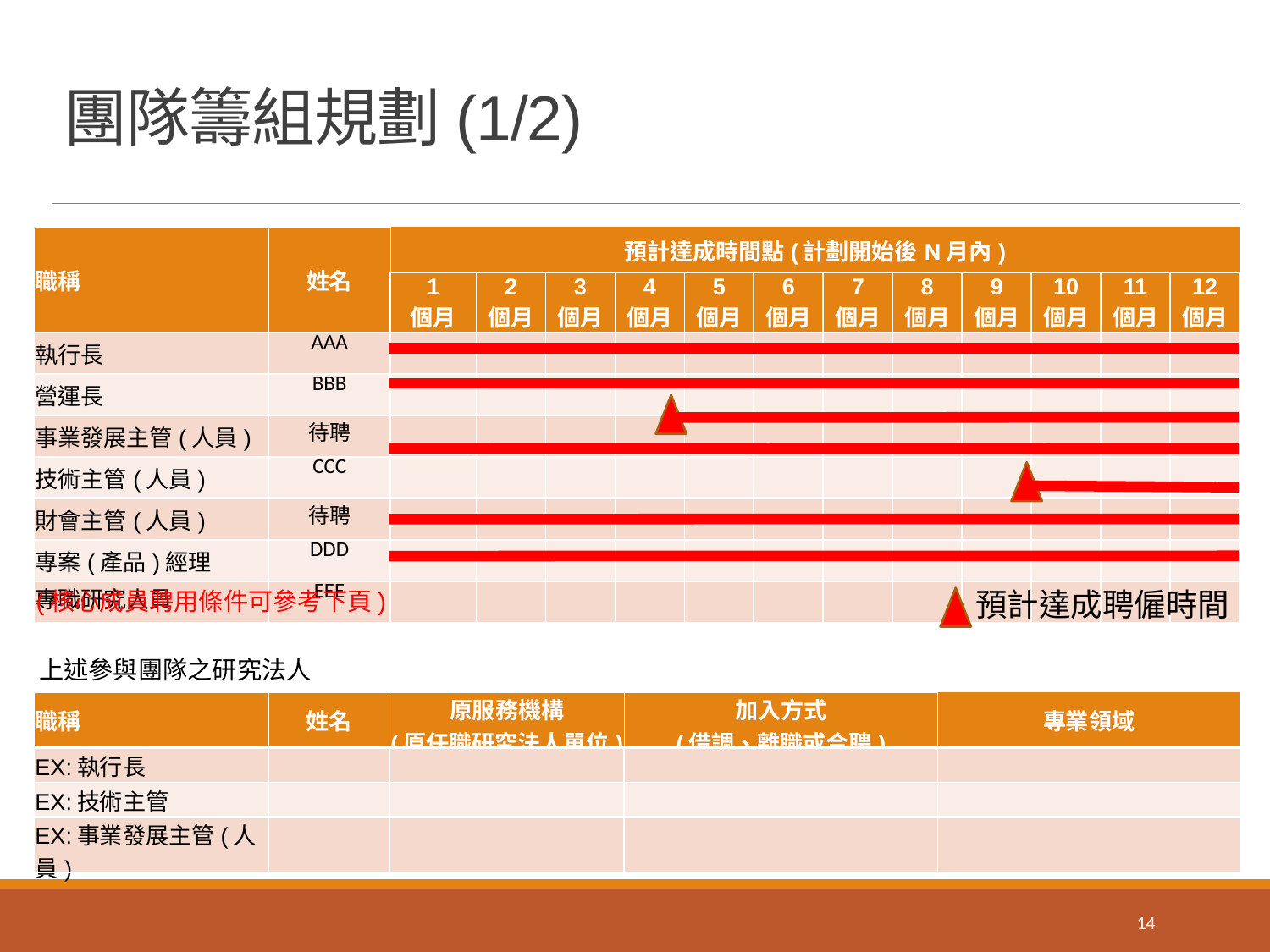

# 團隊籌組規劃(1/2)
| 職稱 | 姓名 | 預計達成時間點(計劃開始後N月內) |  |  |  |  |  |  |  |  |  |  |  |
| --- | --- | --- | --- | --- | --- | --- | --- | --- | --- | --- | --- | --- | --- |
|  |  | 1 個月 | 2 個月 | 3 個月 | 4 個月 | 5 個月 | 6 個月 | 7 個月 | 8 個月 | 9 個月 | 10 個月 | 11 個月 | 12 個月 |
| 執行長 | AAA |  |  |  |  |  |  |  |  |  |  |  |  |
| 營運長 | BBB |  |  |  |  |  |  |  |  |  |  |  |  |
| 事業發展主管(人員) | 待聘 |  |  |  |  |  |  |  |  |  |  |  |  |
| 技術主管(人員) | CCC |  |  |  |  |  |  |  |  |  |  |  |  |
| 財會主管(人員) | 待聘 |  |  |  |  |  |  |  |  |  |  |  |  |
| 專案(產品)經理 | DDD |  |  |  |  |  |  |  |  |  |  |  |  |
| 專職研究人員 | EEE |  |  |  |  |  |  |  |  |  |  |  |  |

預計達成聘僱時間
(核心成員聘用條件可參考下頁)

上述參與團隊之研究法人
| 職稱 | 姓名 | 原服務機構 (原任職研究法人單位) | 加入方式 (借調、離職或合聘) | 專業領域 |
| --- | --- | --- | --- | --- |
| EX:執行長 |  |  |  |  |
| EX:技術主管 |  |  |  |  |
| EX:事業發展主管(人員) |  |  |  |  |
14